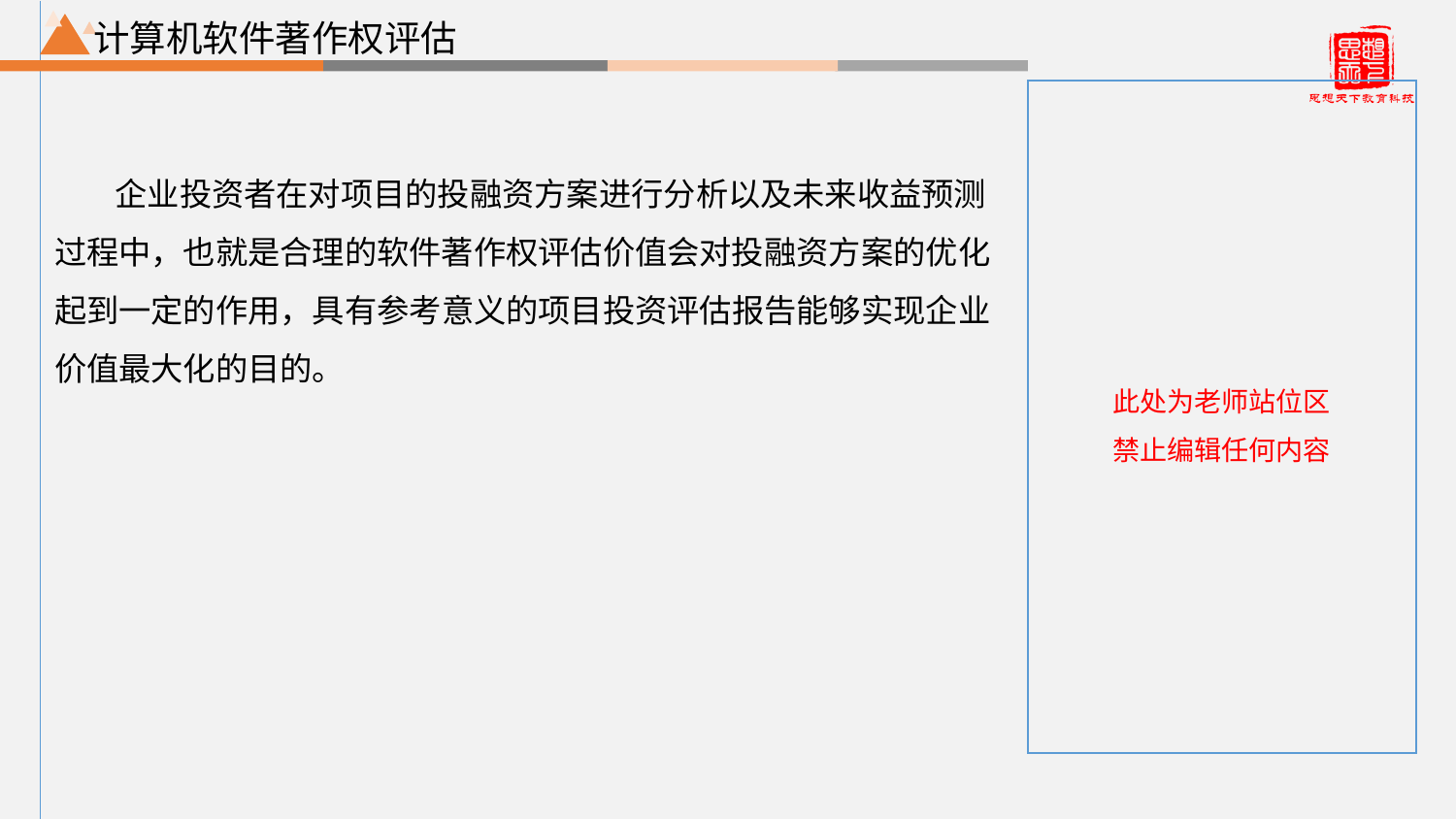

计算机软件著作权评估
企业投资者在对项目的投融资方案进行分析以及未来收益预测过程中，也就是合理的软件著作权评估价值会对投融资方案的优化起到一定的作用，具有参考意义的项目投资评估报告能够实现企业价值最大化的目的。

16